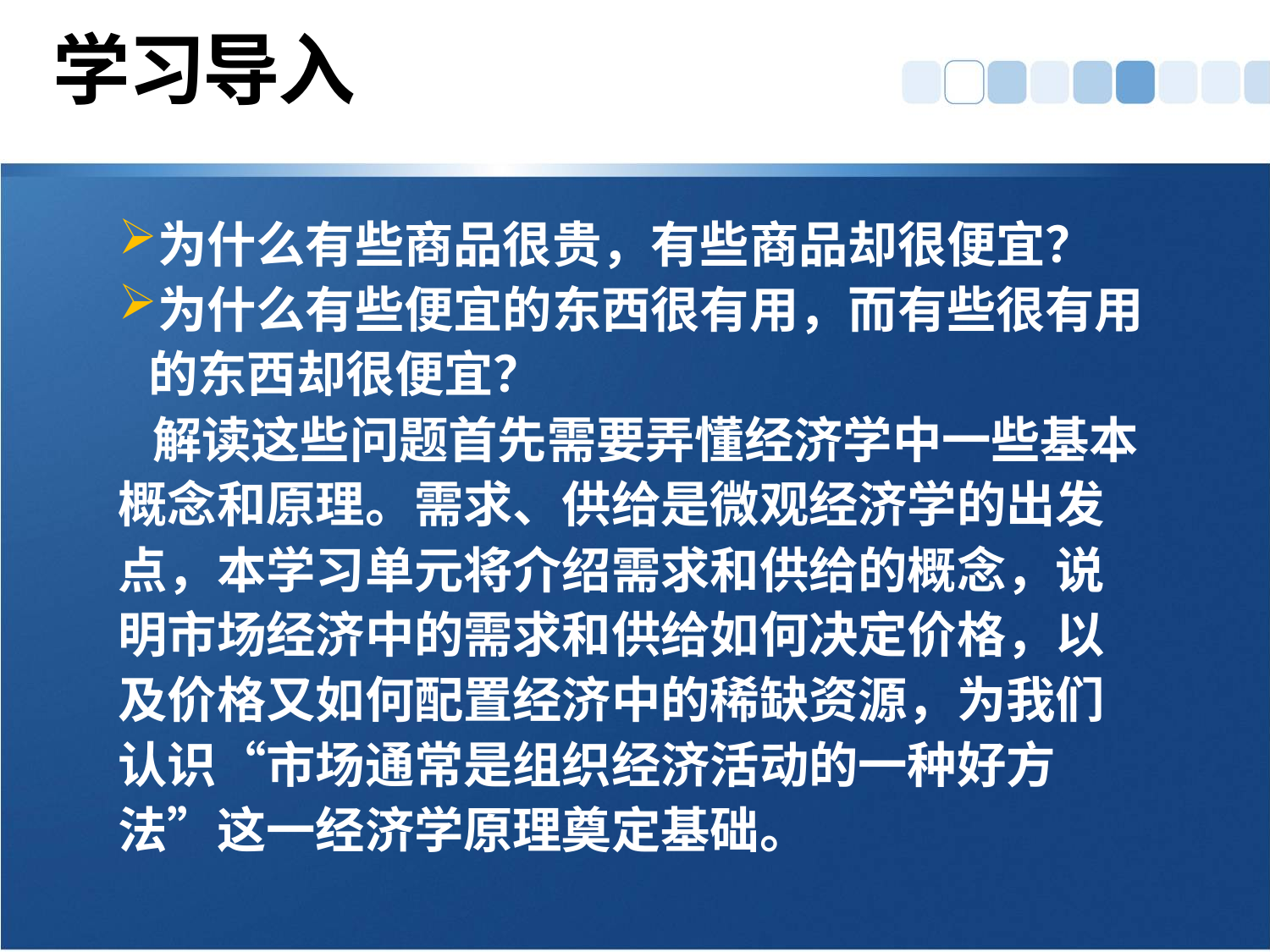

# 学习导入
为什么有些商品很贵，有些商品却很便宜？
为什么有些便宜的东西很有用，而有些很有用的东西却很便宜？
  解读这些问题首先需要弄懂经济学中一些基本概念和原理。需求、供给是微观经济学的出发点，本学习单元将介绍需求和供给的概念，说明市场经济中的需求和供给如何决定价格，以及价格又如何配置经济中的稀缺资源，为我们认识“市场通常是组织经济活动的一种好方法”这一经济学原理奠定基础。